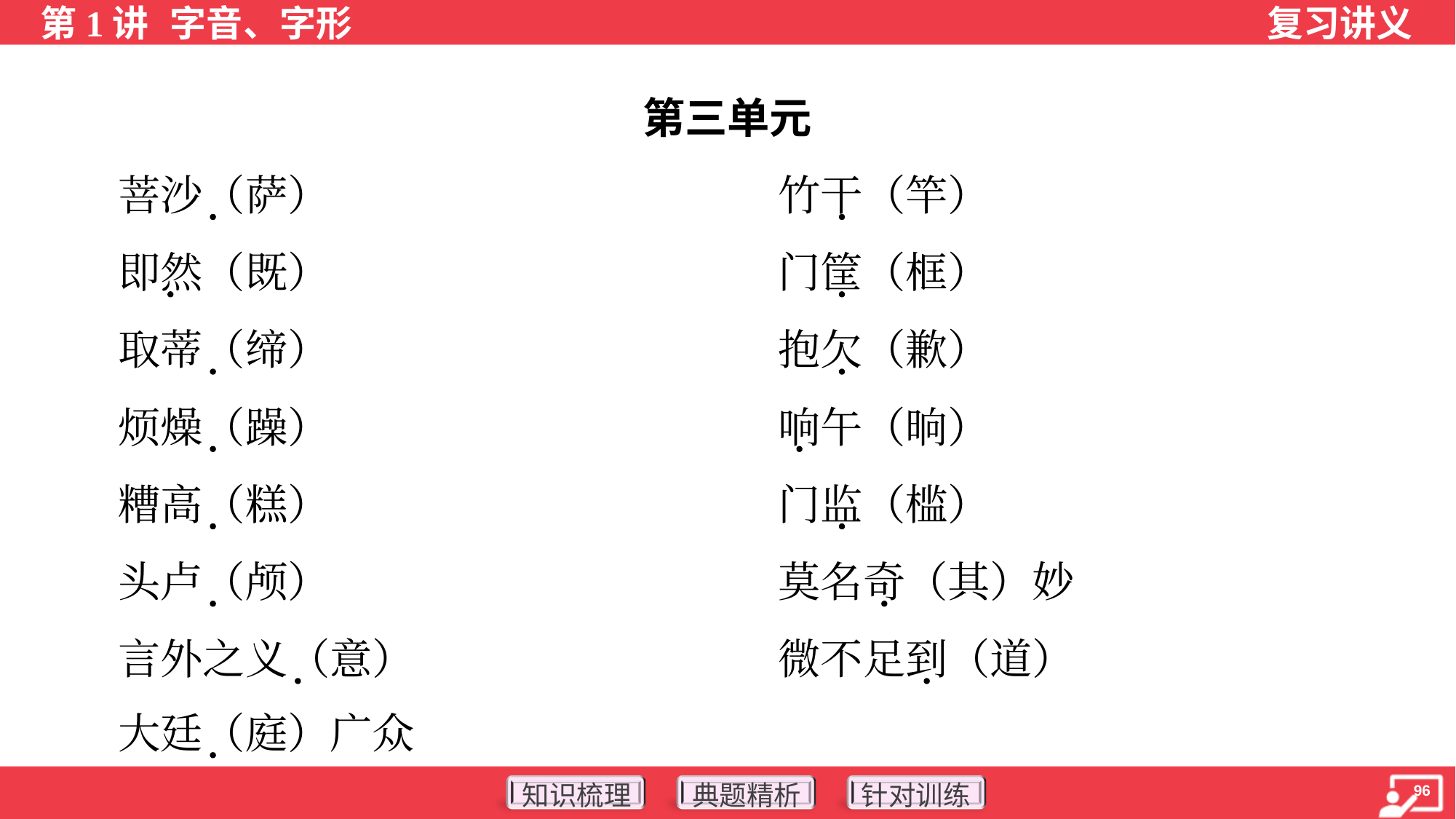

第三单元
    菩沙（萨）	竹干（竿）
    即然（既）	门筐（框）
    取蒂（缔）	抱欠（歉）
    烦燥（躁）	响午（晌）
    糟高（糕）	门监（槛）
    头卢（颅）	莫名奇（其）妙
    言外之义（意）	微不足到（道）
    大廷（庭）广众